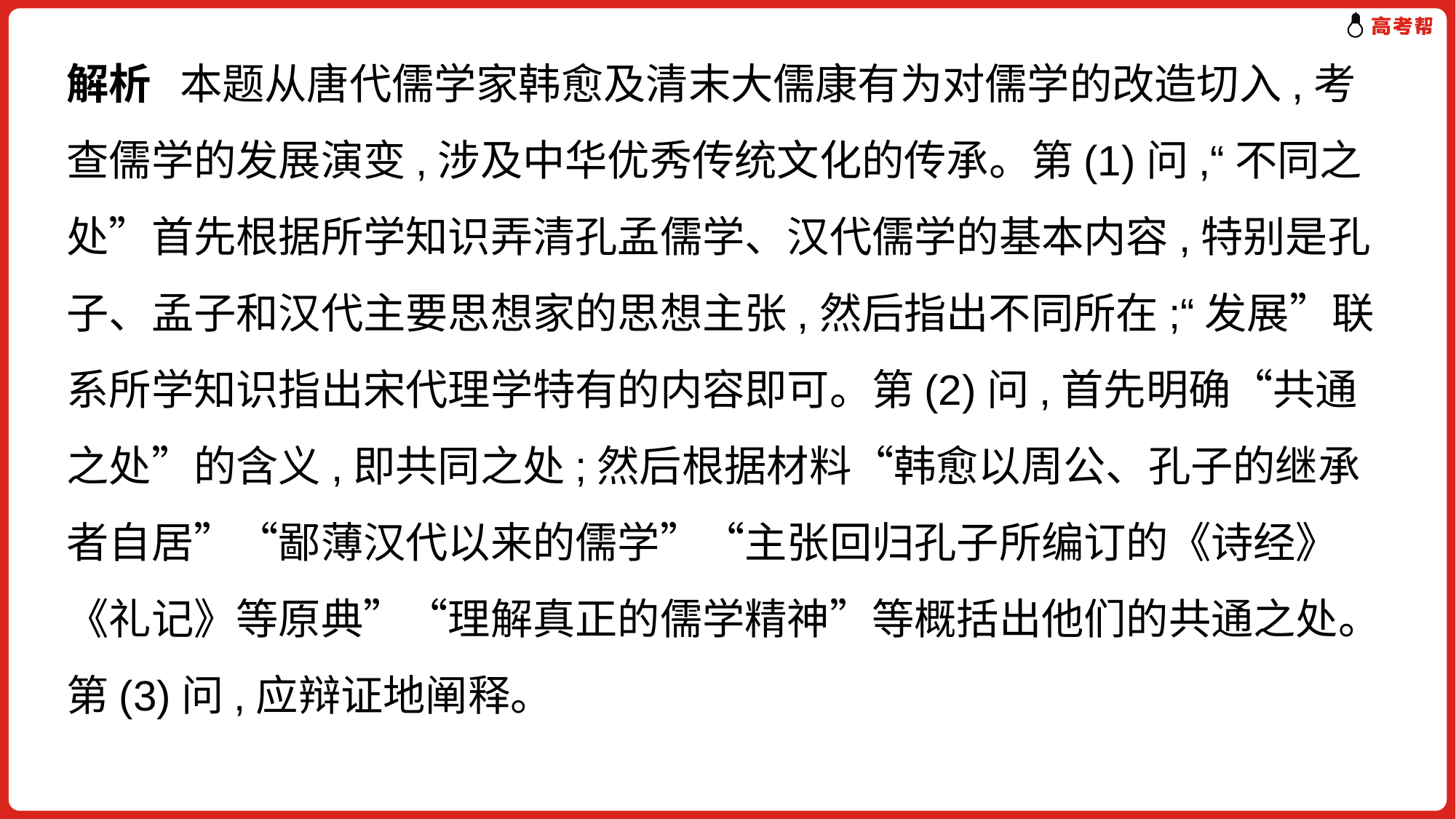

解析   本题从唐代儒学家韩愈及清末大儒康有为对儒学的改造切入,考查儒学的发展演变,涉及中华优秀传统文化的传承。第(1)问,“不同之处”首先根据所学知识弄清孔孟儒学、汉代儒学的基本内容,特别是孔子、孟子和汉代主要思想家的思想主张,然后指出不同所在;“发展”联系所学知识指出宋代理学特有的内容即可。第(2)问,首先明确“共通之处”的含义,即共同之处;然后根据材料“韩愈以周公、孔子的继承者自居”“鄙薄汉代以来的儒学”“主张回归孔子所编订的《诗经》《礼记》等原典”“理解真正的儒学精神”等概括出他们的共通之处。第(3)问,应辩证地阐释。